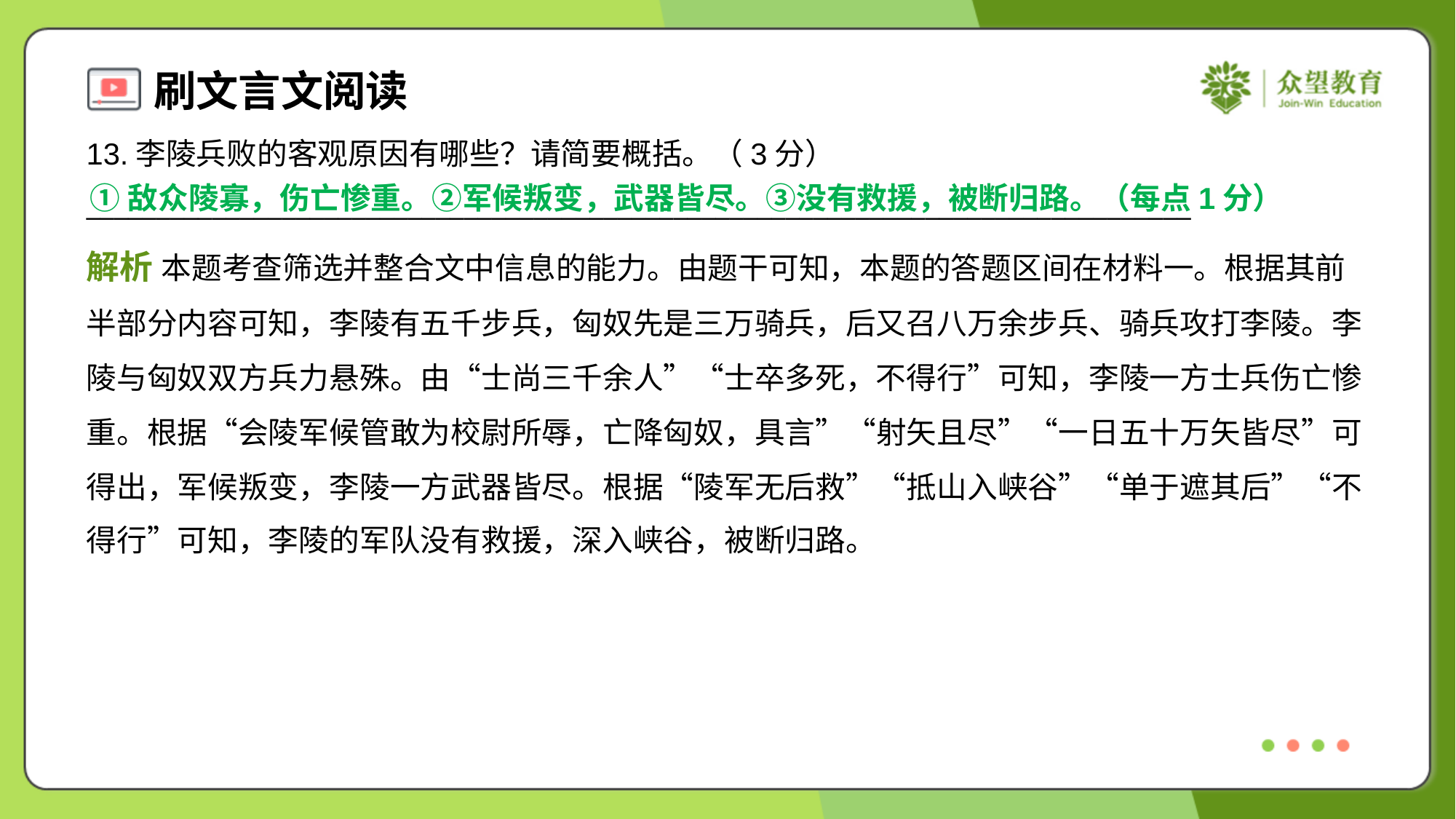

13.李陵兵败的客观原因有哪些？请简要概括。（3分）
_______________________________________________________________________________
①敌众陵寡，伤亡惨重。②军候叛变，武器皆尽。③没有救援，被断归路。（每点1分）
解析 本题考查筛选并整合文中信息的能力。由题干可知，本题的答题区间在材料一。根据其前
半部分内容可知，李陵有五千步兵，匈奴先是三万骑兵，后又召八万余步兵、骑兵攻打李陵。李
陵与匈奴双方兵力悬殊。由“士尚三千余人”“士卒多死，不得行”可知，李陵一方士兵伤亡惨
重。根据“会陵军候管敢为校尉所辱，亡降匈奴，具言”“射矢且尽”“一日五十万矢皆尽”可
得出，军候叛变，李陵一方武器皆尽。根据“陵军无后救”“抵山入峡谷”“单于遮其后”“不
得行”可知，李陵的军队没有救援，深入峡谷，被断归路。